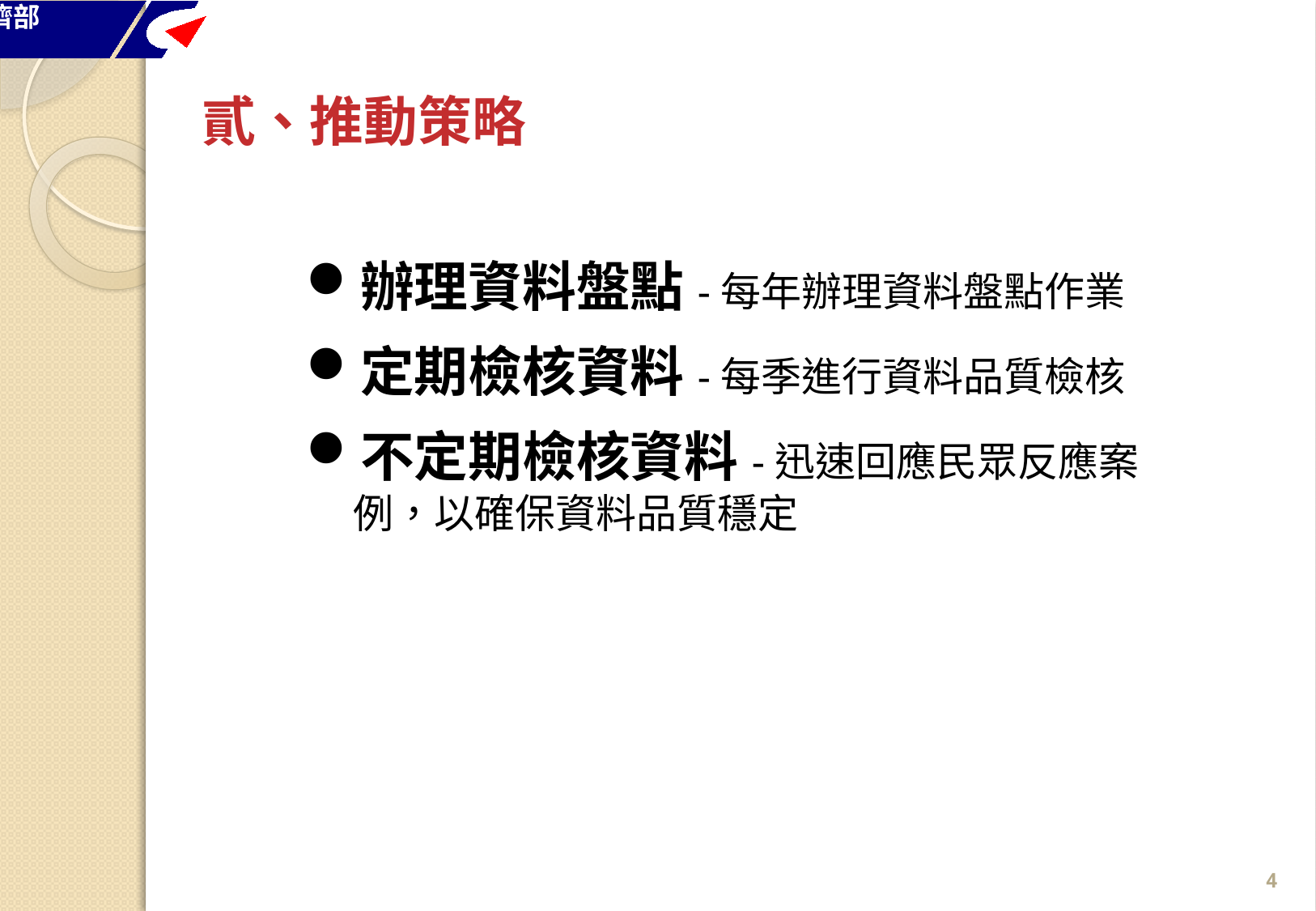

# 貳、推動策略
辦理資料盤點-每年辦理資料盤點作業
定期檢核資料-每季進行資料品質檢核
不定期檢核資料-迅速回應民眾反應案例，以確保資料品質穩定

4